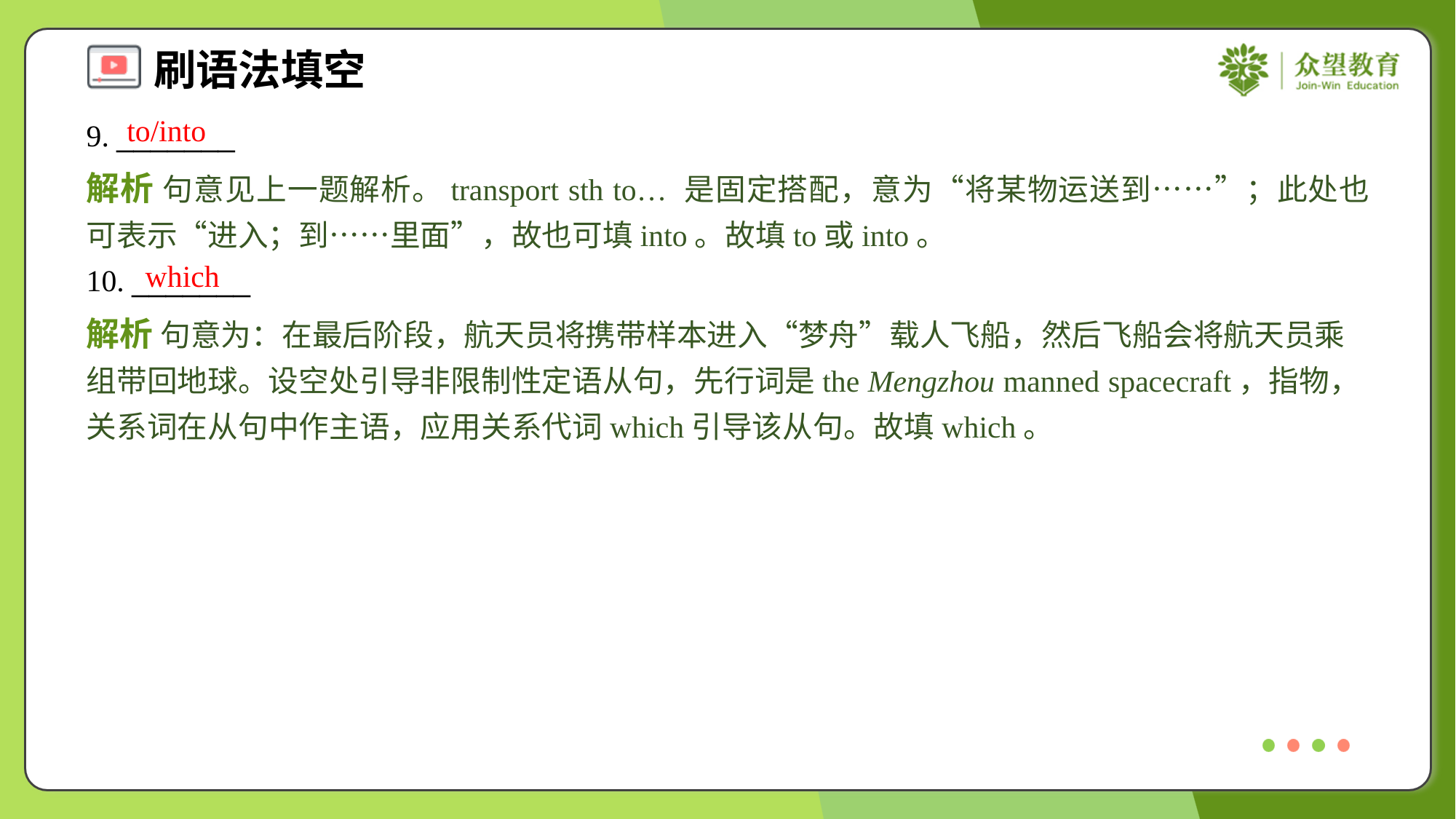

to/into
9. _______
解析 句意见上一题解析。transport sth to… 是固定搭配，意为“将某物运送到……”；此处也可表示“进入；到……里面”，故也可填into。故填to或into。
which
10. _______
解析 句意为：在最后阶段，航天员将携带样本进入“梦舟”载人飞船，然后飞船会将航天员乘组带回地球。设空处引导非限制性定语从句，先行词是the Mengzhou manned spacecraft，指物，关系词在从句中作主语，应用关系代词which引导该从句。故填which。